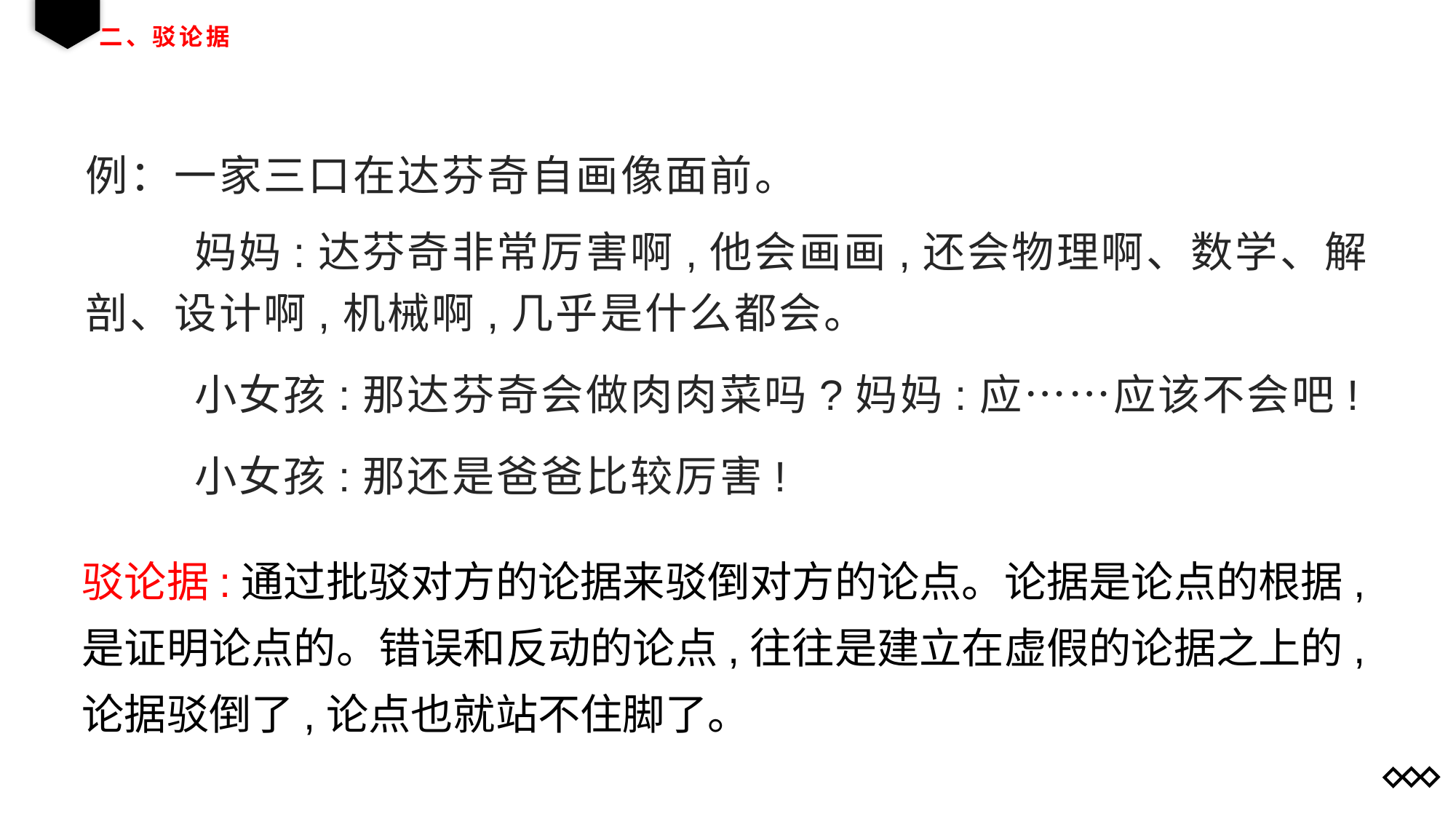

# 二、驳论据
例：一家三口在达芬奇自画像面前。
	妈妈:达芬奇非常厉害啊,他会画画,还会物理啊、数学、解剖、设计啊,机械啊,几乎是什么都会。
	小女孩:那达芬奇会做肉肉菜吗?妈妈:应……应该不会吧!
	小女孩:那还是爸爸比较厉害!

驳论据:通过批驳对方的论据来驳倒对方的论点。论据是论点的根据,
是证明论点的。错误和反动的论点,往往是建立在虚假的论据之上的,
论据驳倒了,论点也就站不住脚了。